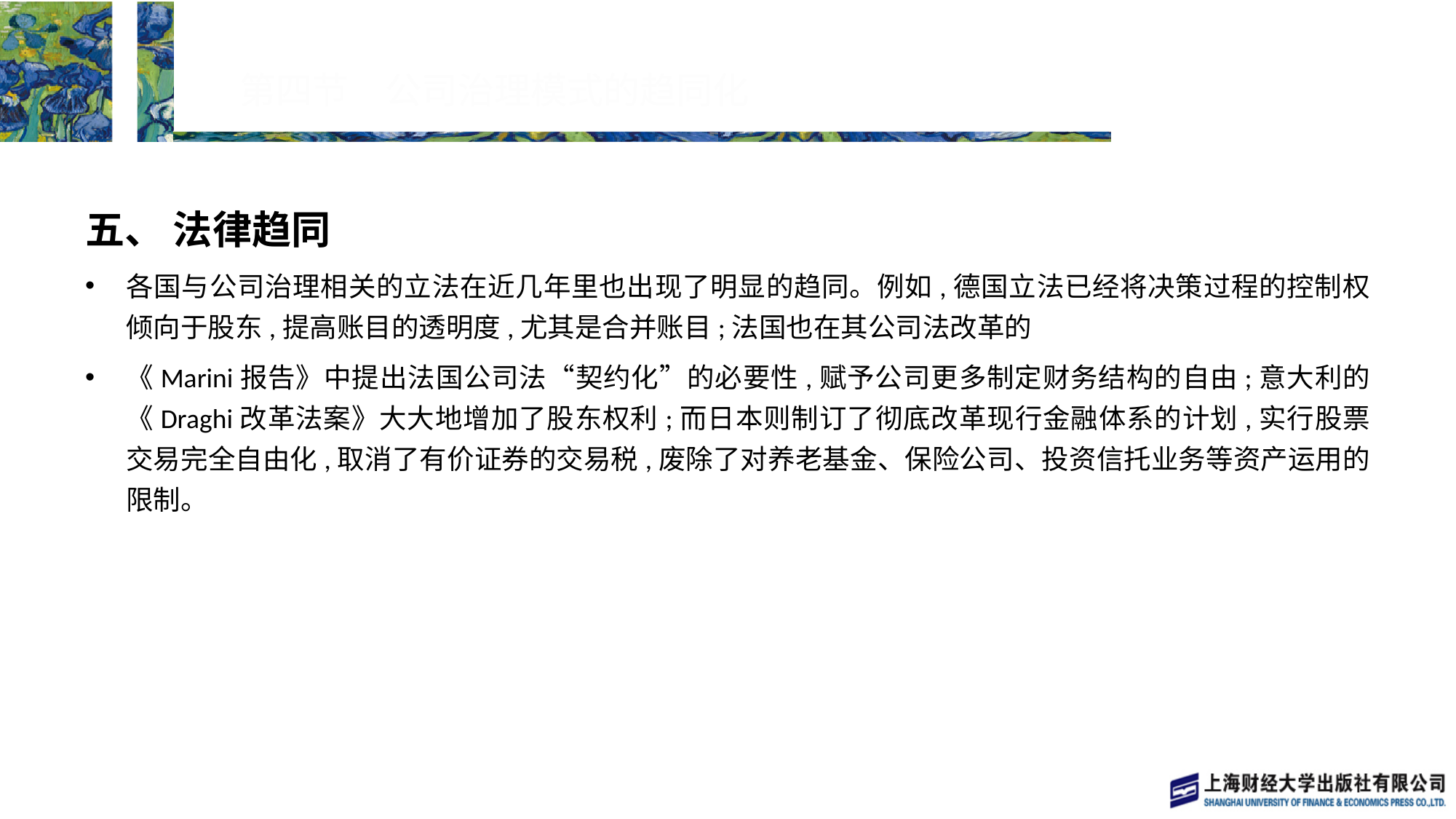

# 第四节　公司治理模式的趋同化
五、 法律趋同
各国与公司治理相关的立法在近几年里也出现了明显的趋同。例如,德国立法已经将决策过程的控制权倾向于股东,提高账目的透明度,尤其是合并账目;法国也在其公司法改革的
《Marini报告》中提出法国公司法“契约化”的必要性,赋予公司更多制定财务结构的自由;意大利的《Draghi改革法案》大大地增加了股东权利;而日本则制订了彻底改革现行金融体系的计划,实行股票交易完全自由化,取消了有价证券的交易税,废除了对养老基金、保险公司、投资信托业务等资产运用的限制。